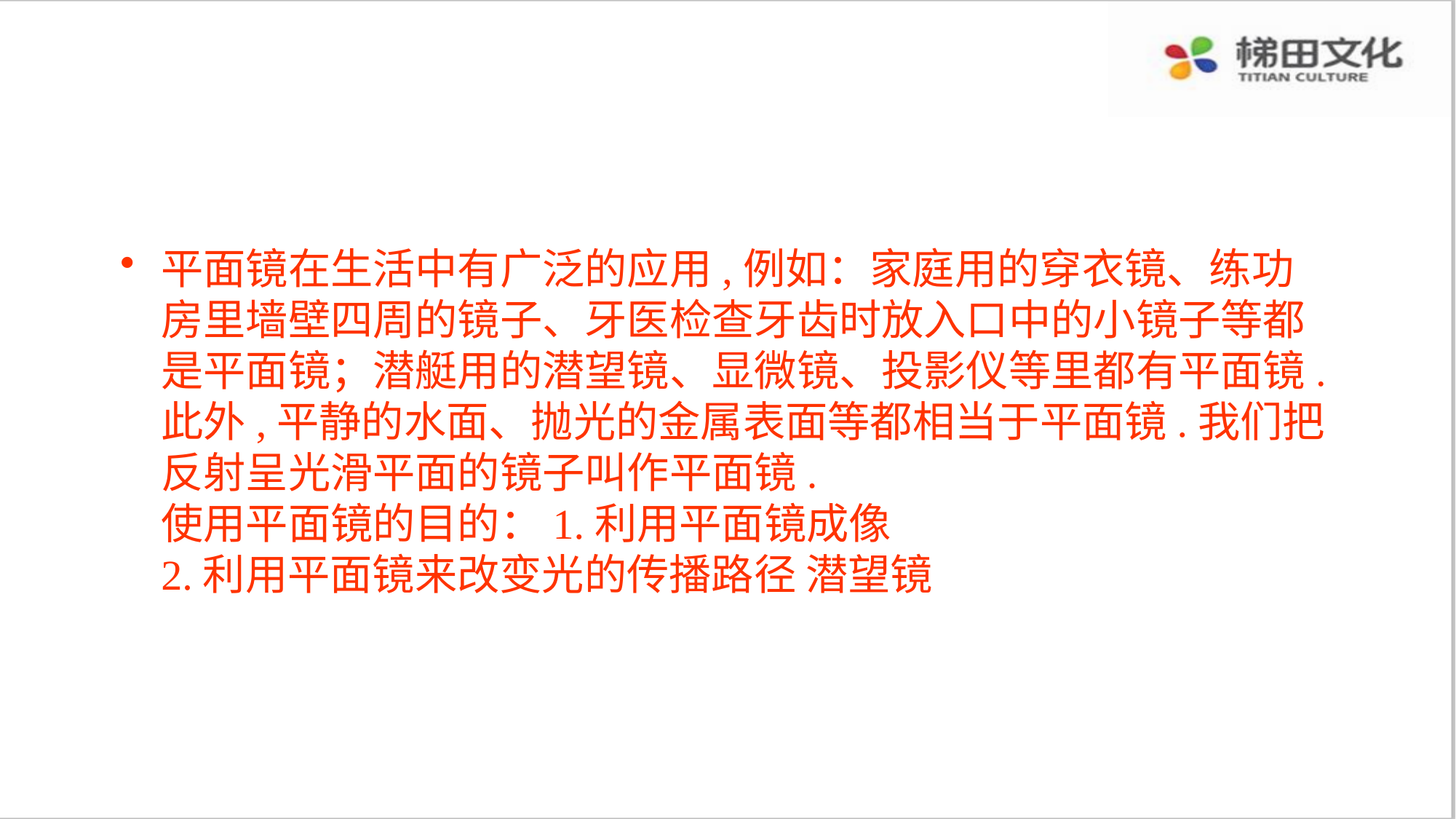

平面镜在生活中有广泛的应用,例如：家庭用的穿衣镜、练功房里墙壁四周的镜子、牙医检查牙齿时放入口中的小镜子等都是平面镜；潜艇用的潜望镜、显微镜、投影仪等里都有平面镜.此外,平静的水面、抛光的金属表面等都相当于平面镜.我们把反射呈光滑平面的镜子叫作平面镜.
使用平面镜的目的：1.利用平面镜成像 
2.利用平面镜来改变光的传播路径 潜望镜